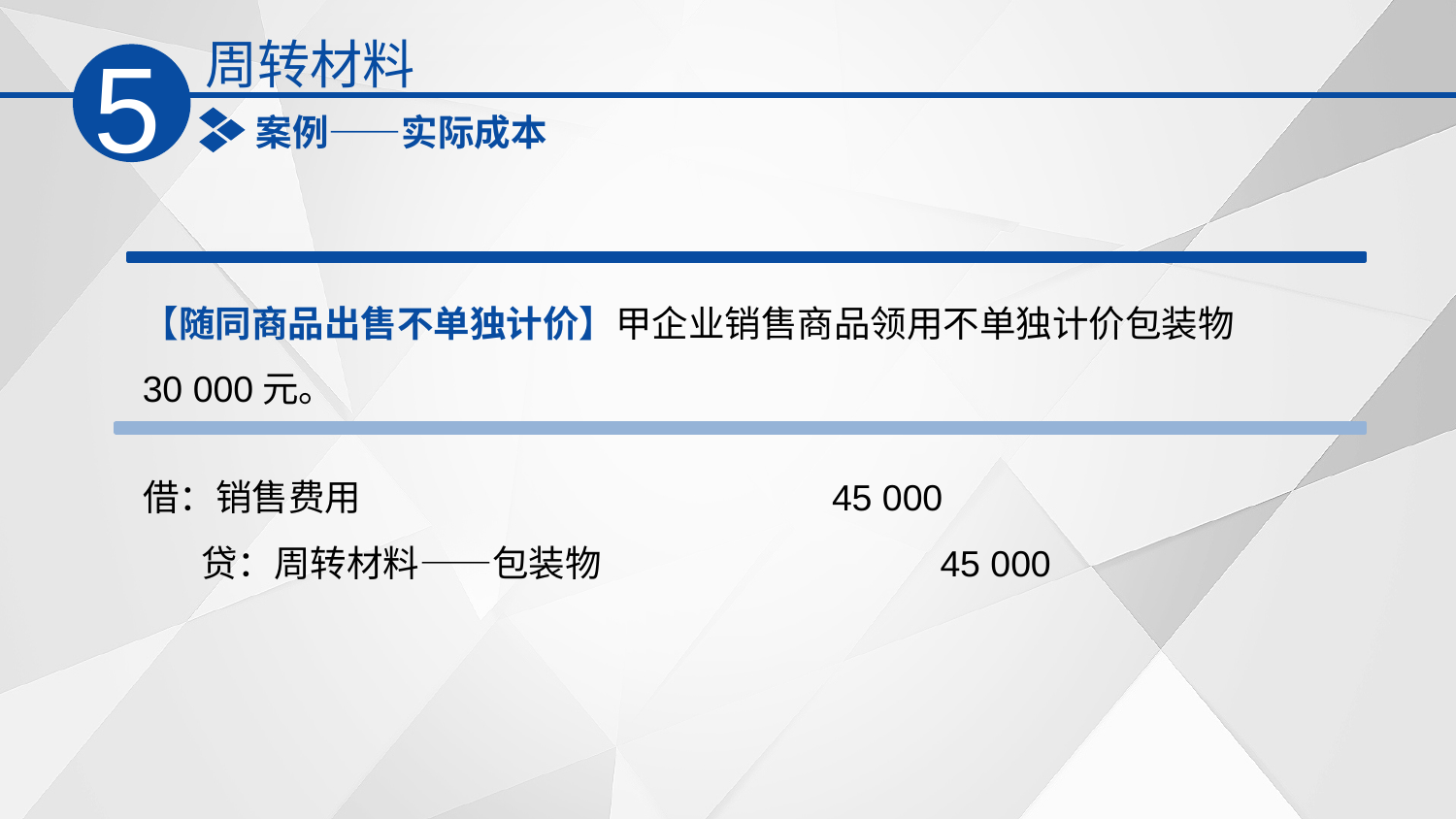

周转材料
5

案例——实际成本

【随同商品出售不单独计价】甲企业销售商品领用不单独计价包装物
30 000元。

借：销售费用                                                        45 000
      贷：周转材料——包装物                                        45 000